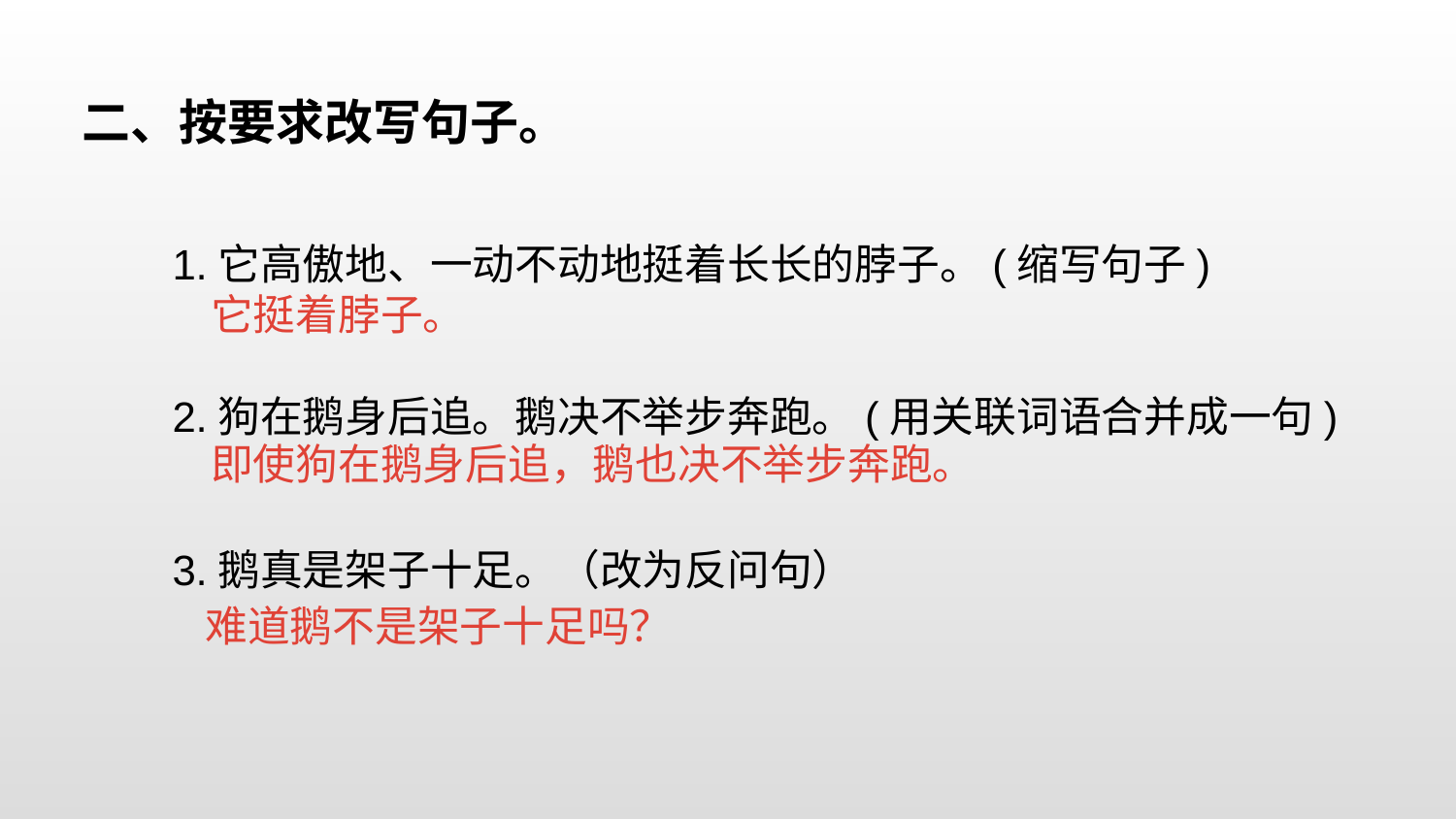

二、按要求改写句子。
1.它高傲地、一动不动地挺着长长的脖子。(缩写句子)

2.狗在鹅身后追。鹅决不举步奔跑。(用关联词语合并成一句)

3.鹅真是架子十足。（改为反问句）

它挺着脖子。
即使狗在鹅身后追，鹅也决不举步奔跑。
 难道鹅不是架子十足吗？